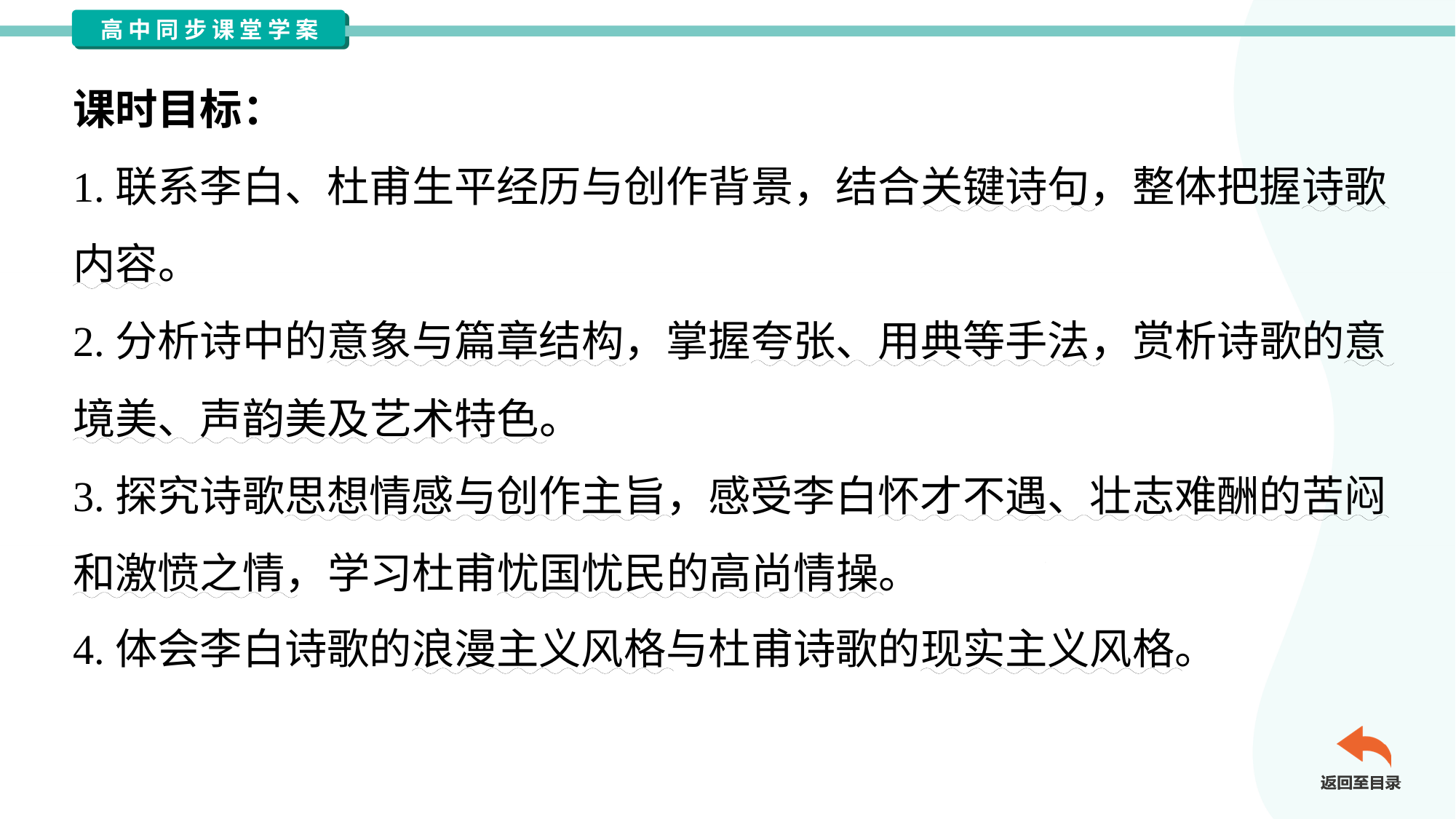

课时目标：
1.联系李白、杜甫生平经历与创作背景，结合关键诗句，整体把握诗歌
内容。
2.分析诗中的意象与篇章结构，掌握夸张、用典等手法，赏析诗歌的意
境美、声韵美及艺术特色。
3.探究诗歌思想情感与创作主旨，感受李白怀才不遇、壮志难酬的苦闷
和激愤之情，学习杜甫忧国忧民的高尚情操。
4.体会李白诗歌的浪漫主义风格与杜甫诗歌的现实主义风格。